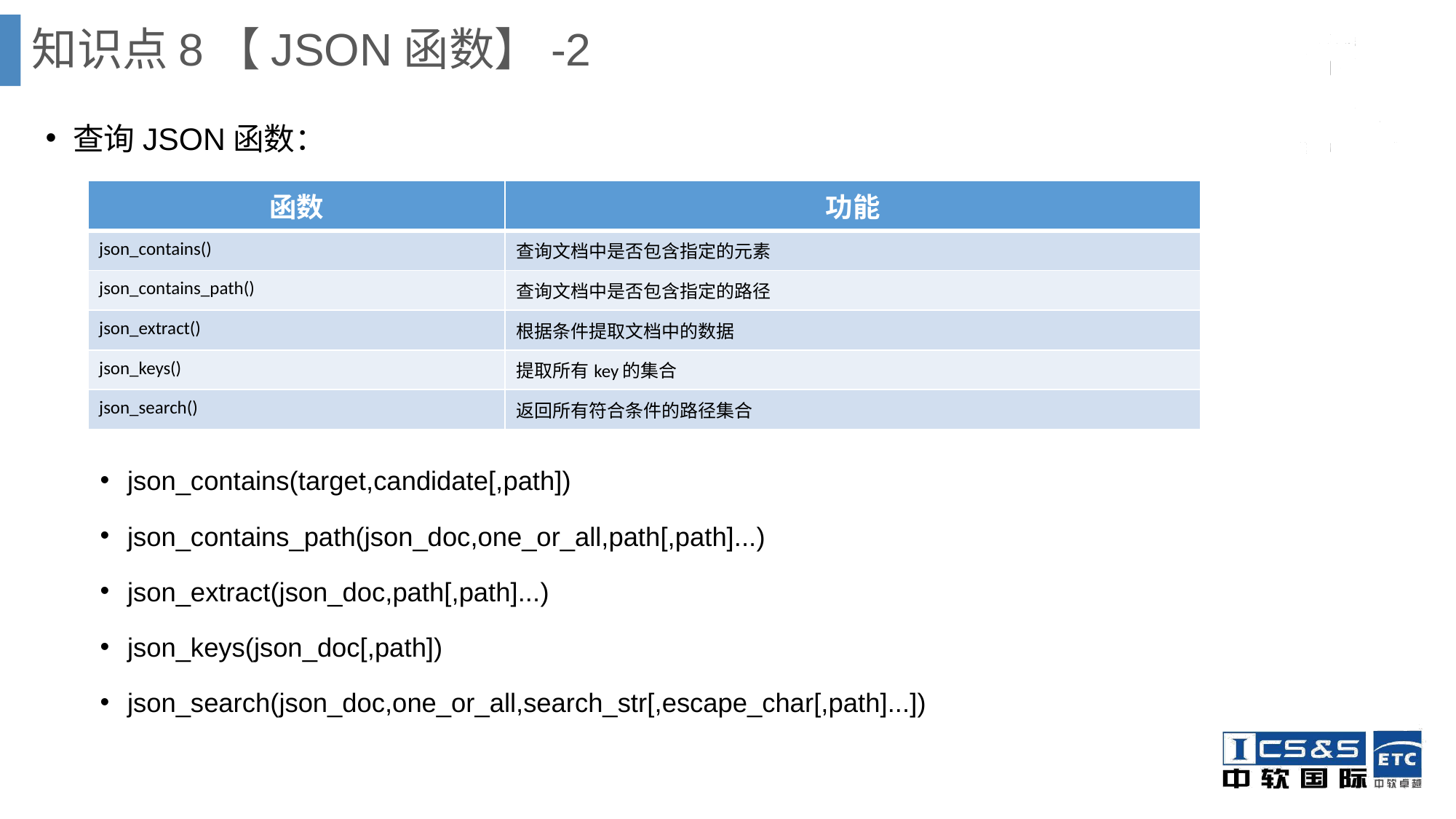

知识点8【JSON函数】-2
查询JSON函数：

json_contains(target,candidate[,path])
json_contains_path(json_doc,one_or_all,path[,path]...)
json_extract(json_doc,path[,path]...)
json_keys(json_doc[,path])
json_search(json_doc,one_or_all,search_str[,escape_char[,path]...])

| 函数 | 功能 |
| --- | --- |
| json\_contains() | 查询文档中是否包含指定的元素 |
| json\_contains\_path() | 查询文档中是否包含指定的路径 |
| json\_extract() | 根据条件提取文档中的数据 |
| json\_keys() | 提取所有key的集合 |
| json\_search() | 返回所有符合条件的路径集合 |